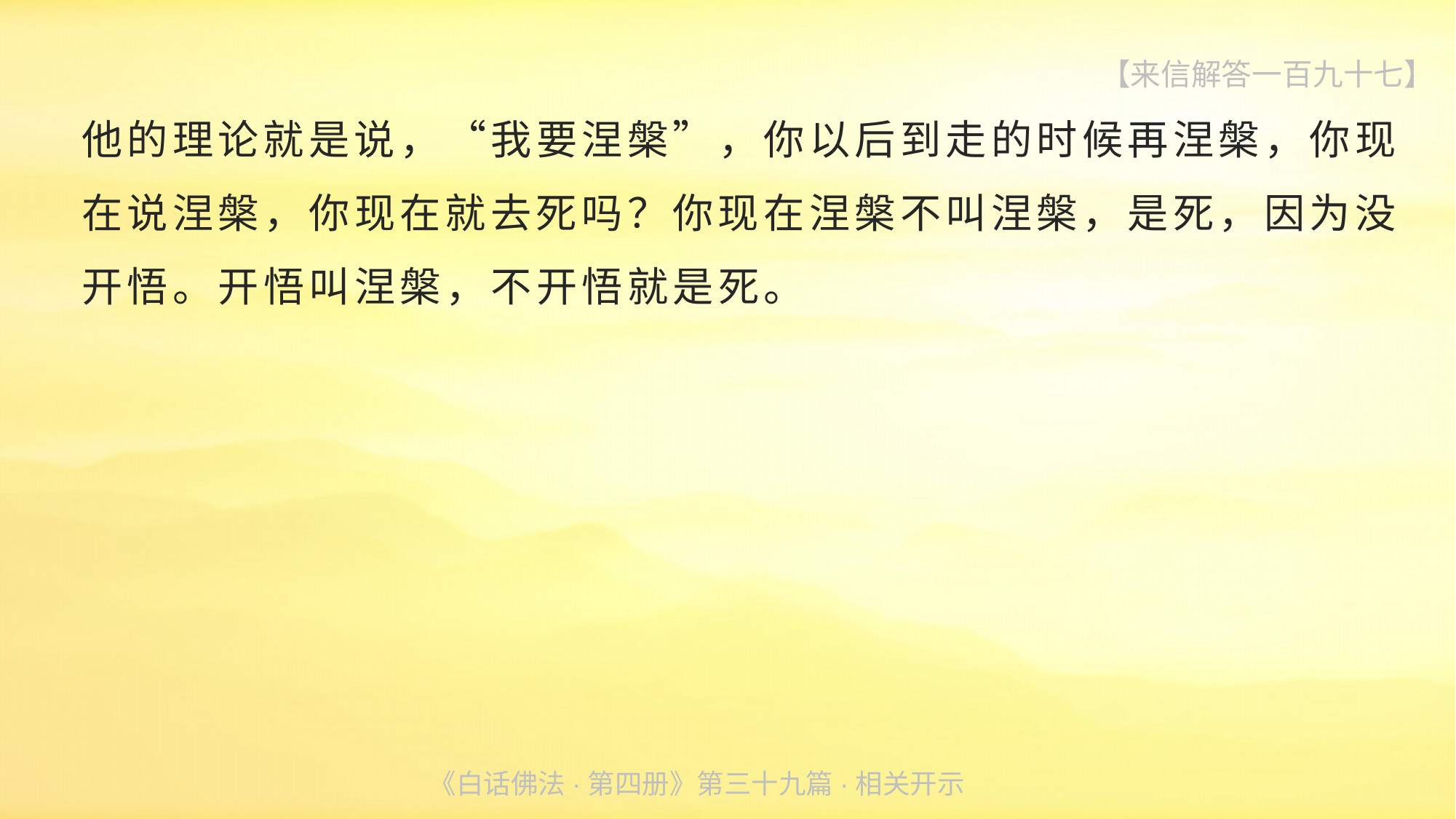

【来信解答一百九十七】
他的理论就是说，“我要涅槃”，你以后到走的时候再涅槃，你现在说涅槃，你现在就去死吗？你现在涅槃不叫涅槃，是死，因为没开悟。开悟叫涅槃，不开悟就是死。

《白话佛法·第四册》第三十九篇·相关开示